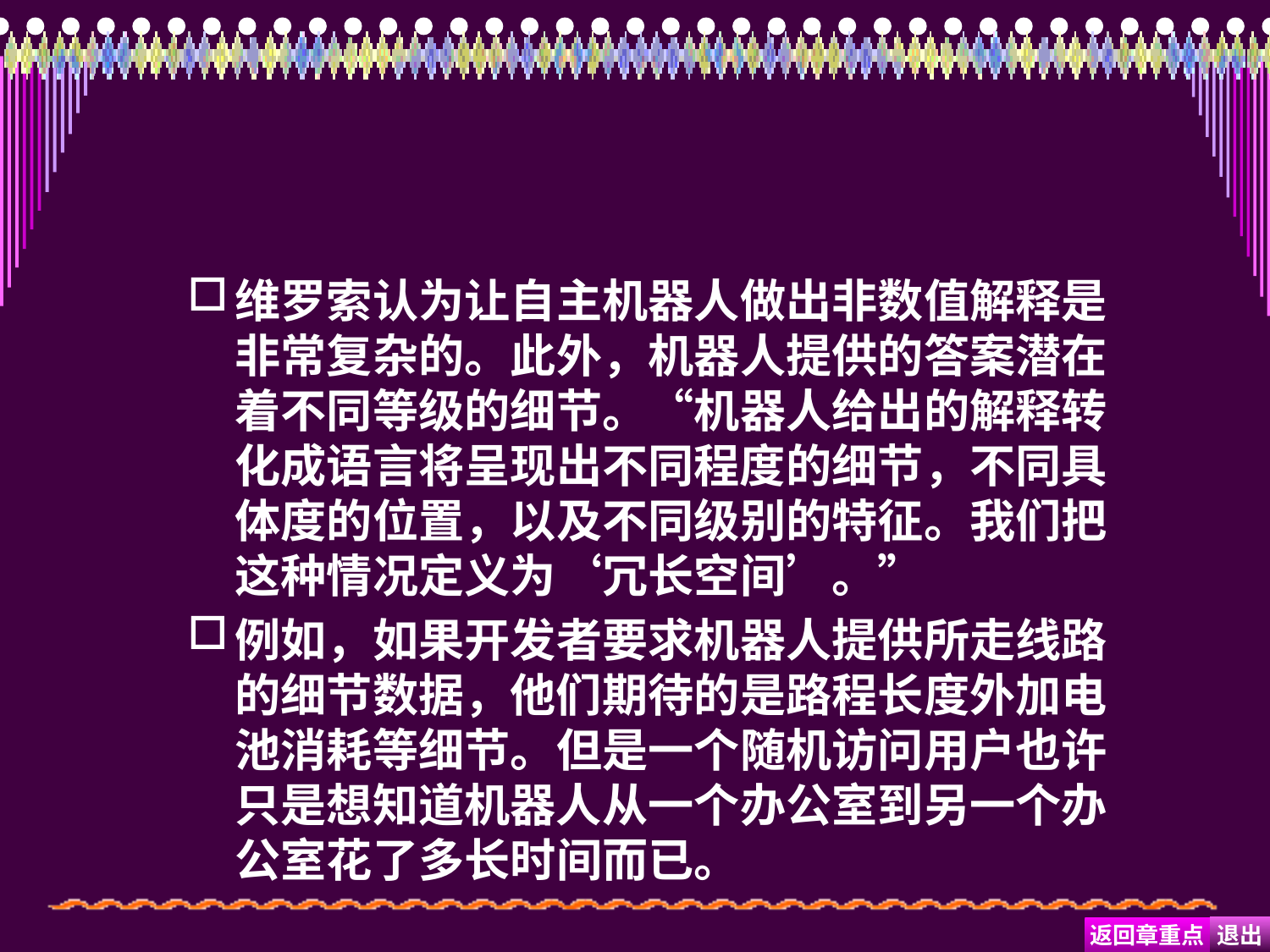

#
维罗索认为让自主机器人做出非数值解释是非常复杂的。此外，机器人提供的答案潜在着不同等级的细节。“机器人给出的解释转化成语言将呈现出不同程度的细节，不同具体度的位置，以及不同级别的特征。我们把这种情况定义为‘冗长空间’。”
例如，如果开发者要求机器人提供所走线路的细节数据，他们期待的是路程长度外加电池消耗等细节。但是一个随机访问用户也许只是想知道机器人从一个办公室到另一个办公室花了多长时间而已。